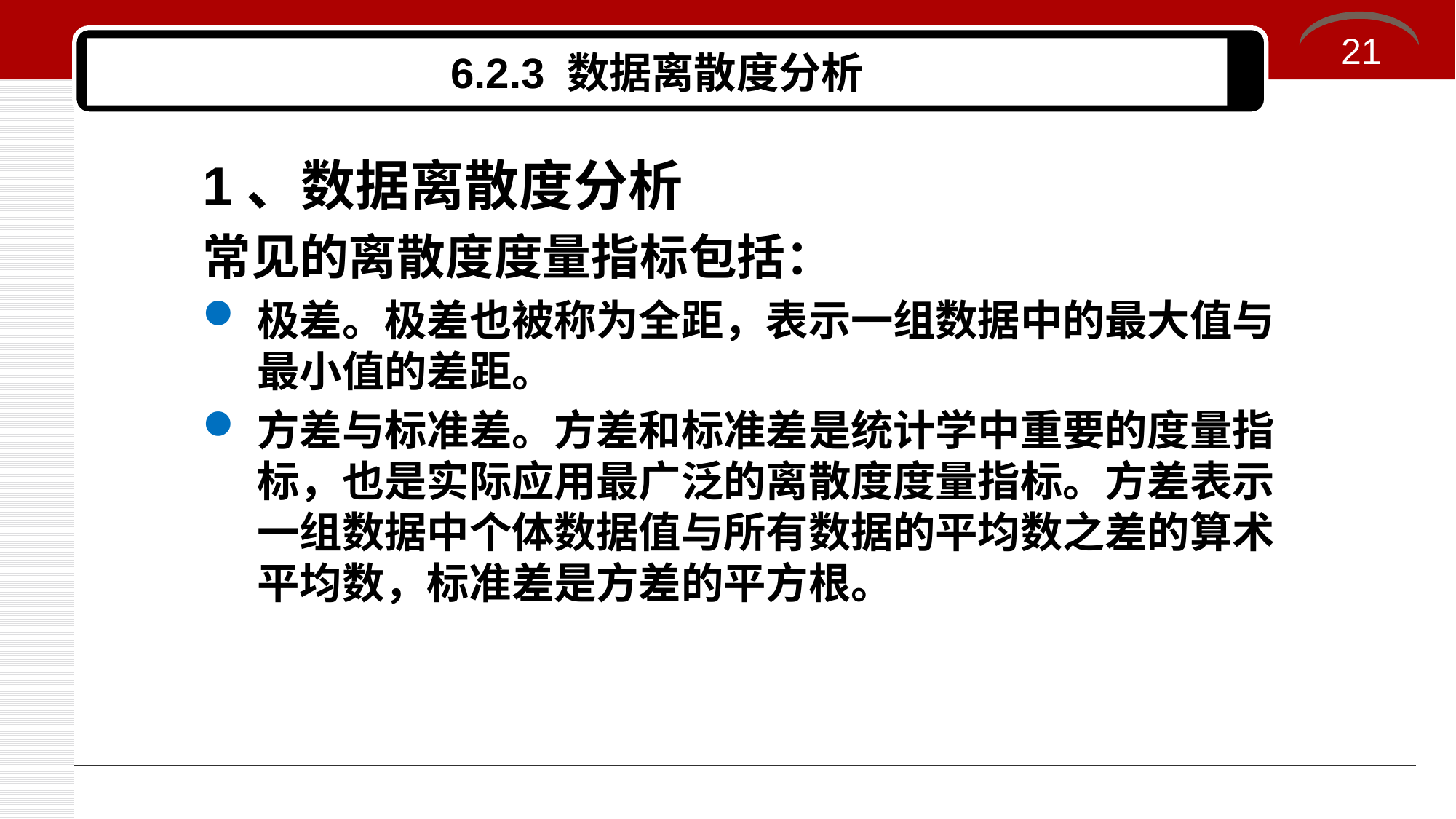

21
# 6.2.3 数据离散度分析
1、数据离散度分析
常见的离散度度量指标包括：
极差。极差也被称为全距，表示一组数据中的最大值与最小值的差距。
方差与标准差。方差和标准差是统计学中重要的度量指标，也是实际应用最广泛的离散度度量指标。方差表示一组数据中个体数据值与所有数据的平均数之差的算术平均数，标准差是方差的平方根。